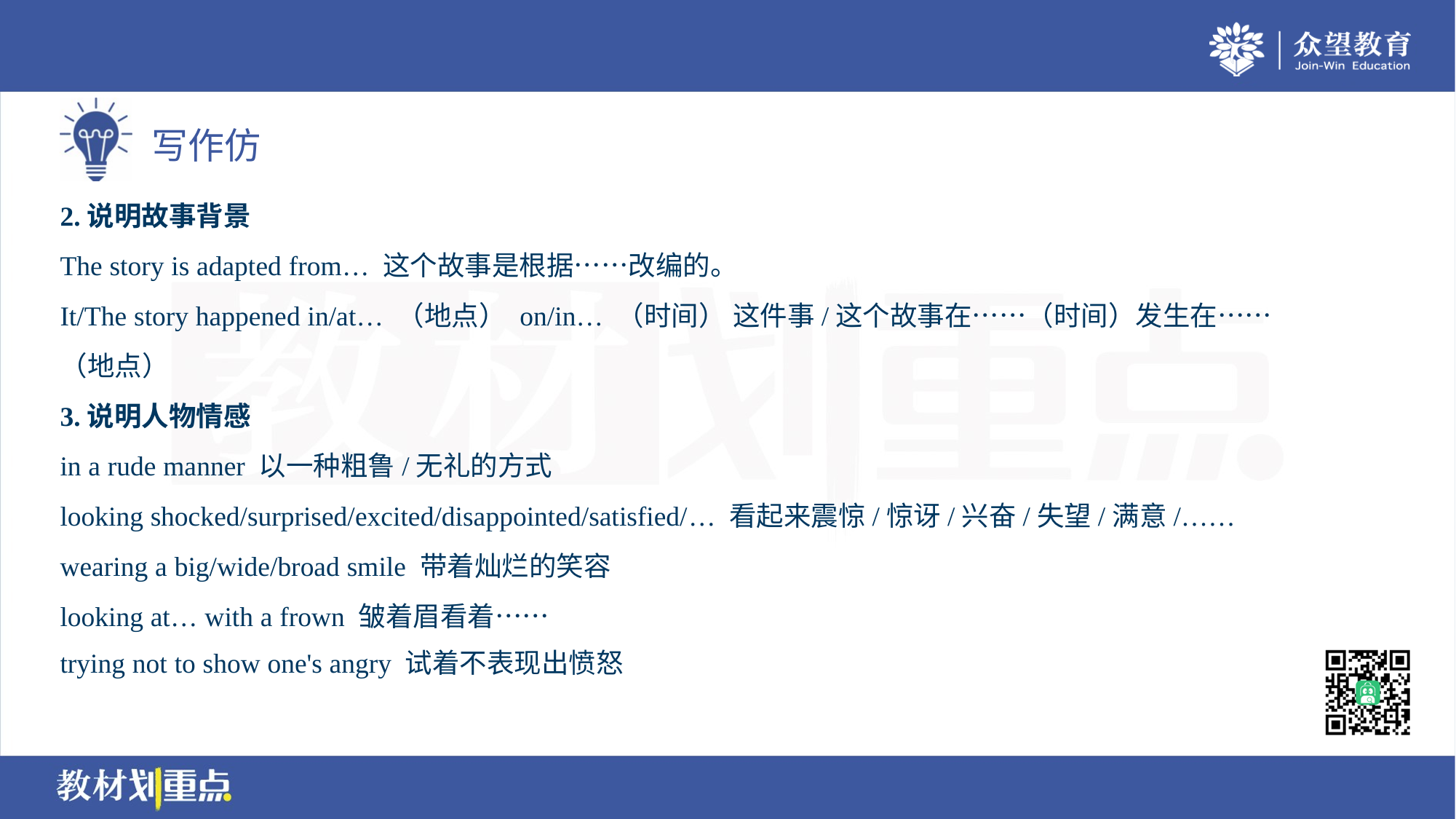

2.说明故事背景
The story is adapted from… 这个故事是根据……改编的。
It/The story happened in/at… （地点） on/in… （时间） 这件事/这个故事在……（时间）发生在……
（地点）
3.说明人物情感
in a rude manner 以一种粗鲁/无礼的方式
looking shocked/surprised/excited/disappointed/satisfied/… 看起来震惊/惊讶/兴奋/失望/满意/……
wearing a big/wide/broad smile 带着灿烂的笑容
looking at… with a frown 皱着眉看着……
trying not to show one's angry 试着不表现出愤怒